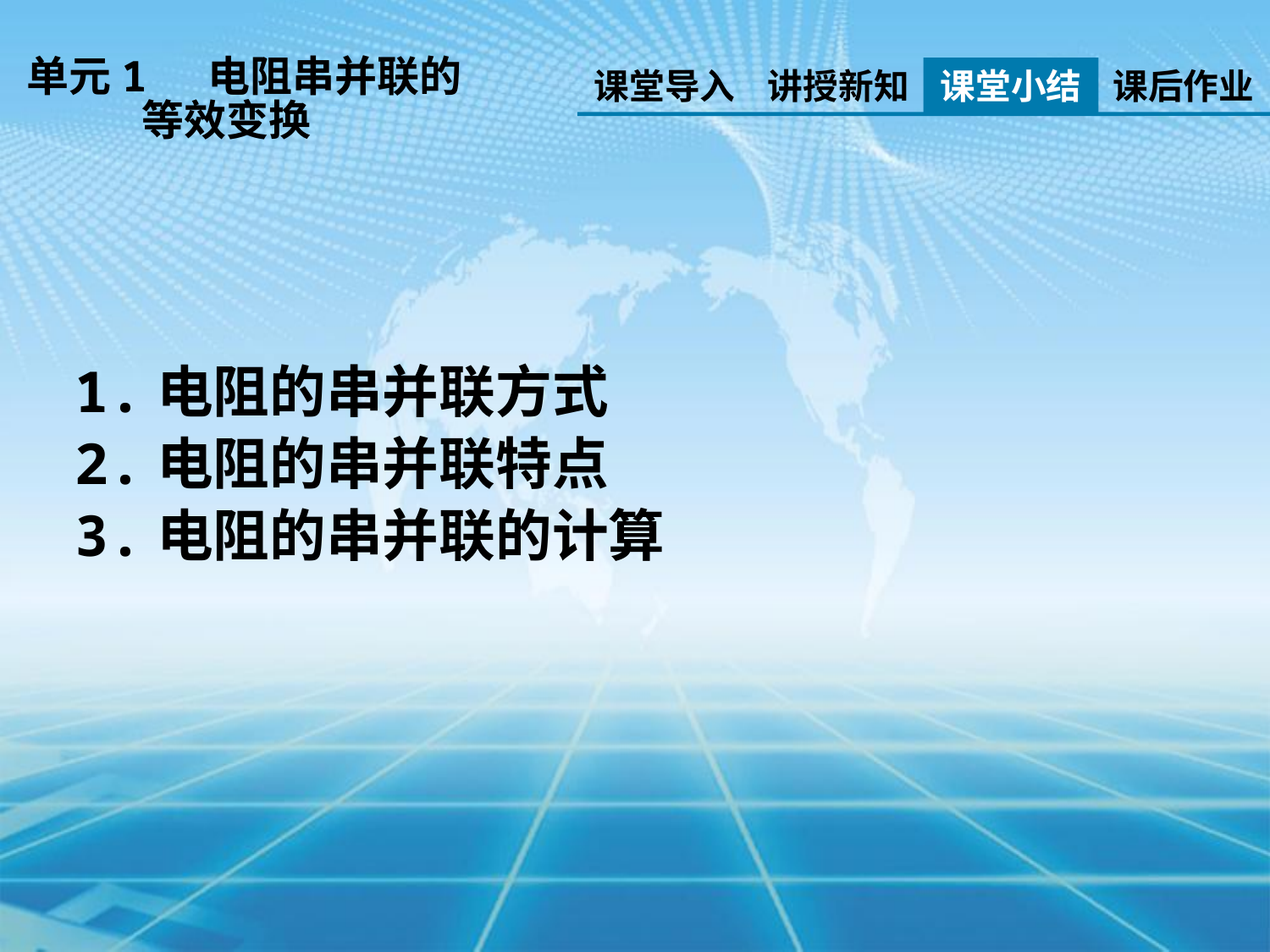

单元1  电阻串并联的
           等效变换
课堂导入
讲授新知
课堂小结
课后作业
1.电阻的串并联方式
2.电阻的串并联特点
3.电阻的串并联的计算